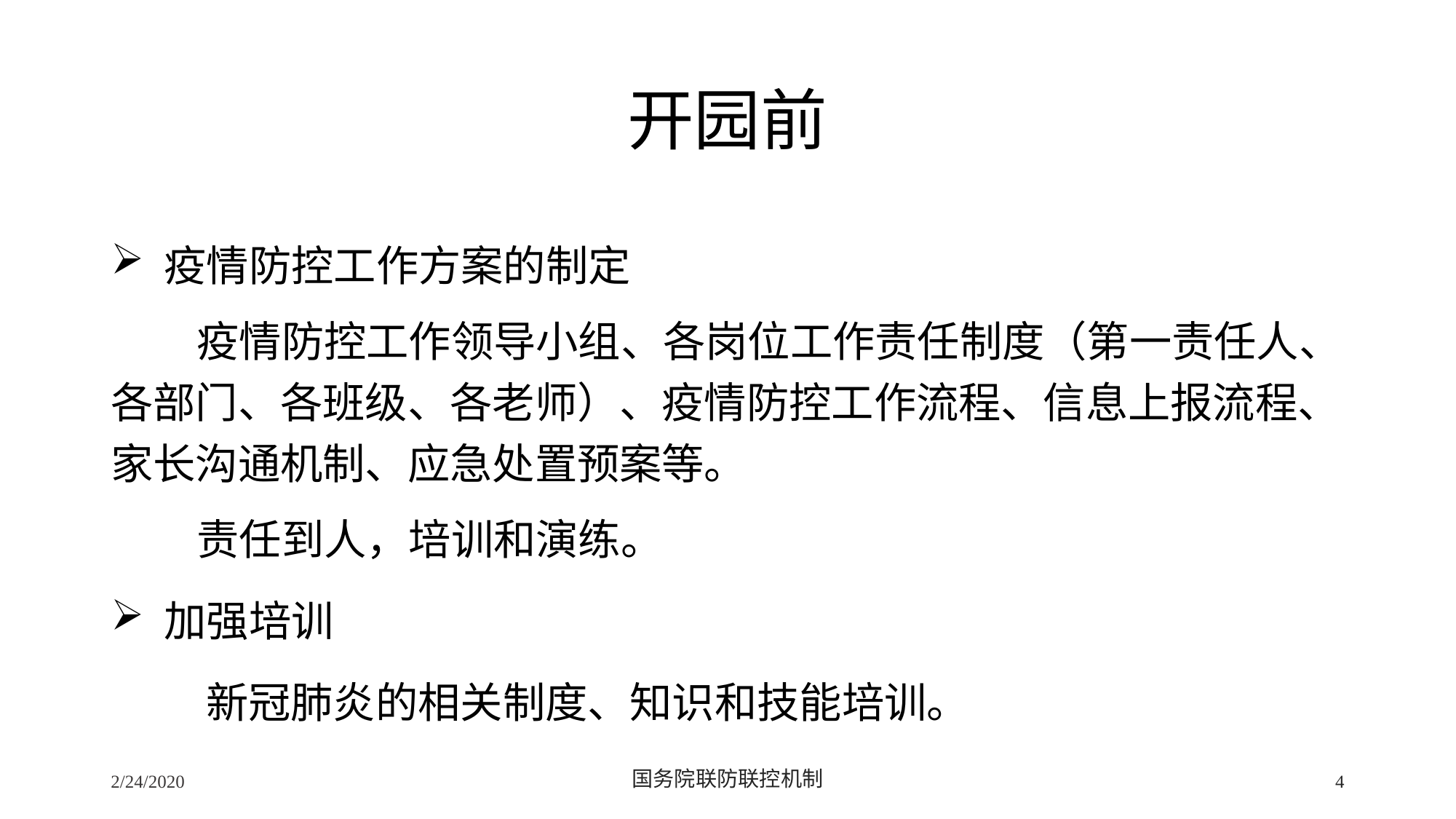

# 开园前
 疫情防控工作方案的制定
疫情防控工作领导小组、各岗位工作责任制度（第一责任人、各部门、各班级、各老师）、疫情防控工作流程、信息上报流程、家长沟通机制、应急处置预案等。
责任到人，培训和演练。
 加强培训
         新冠肺炎的相关制度、知识和技能培训。
2/24/2020
国务院联防联控机制
4